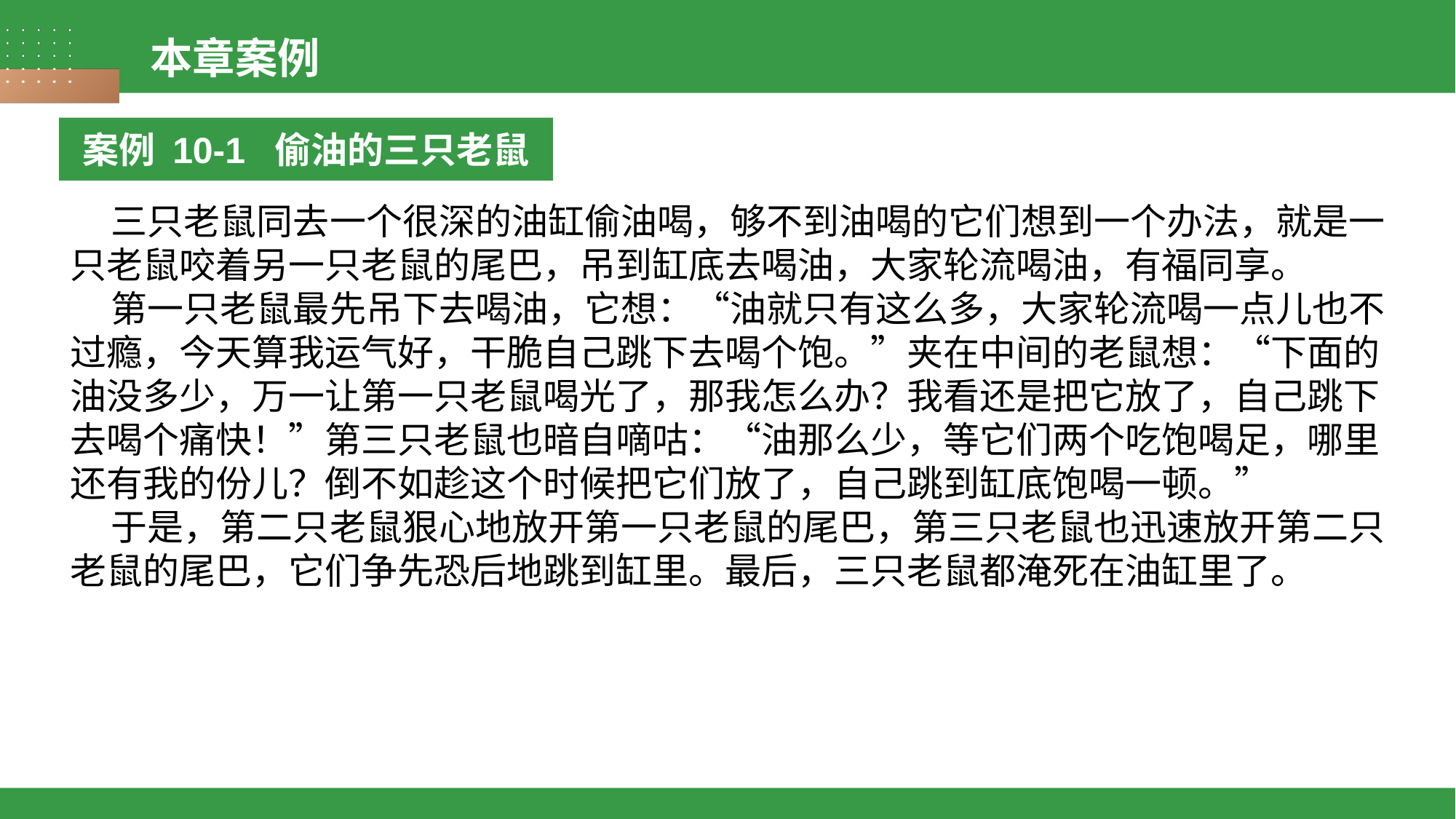

本章案例
案例 10-1  偷油的三只老鼠
    三只老鼠同去一个很深的油缸偷油喝，够不到油喝的它们想到一个办法，就是一只老鼠咬着另一只老鼠的尾巴，吊到缸底去喝油，大家轮流喝油，有福同享。
    第一只老鼠最先吊下去喝油，它想：“油就只有这么多，大家轮流喝一点儿也不过瘾，今天算我运气好，干脆自己跳下去喝个饱。”夹在中间的老鼠想：“下面的油没多少，万一让第一只老鼠喝光了，那我怎么办？我看还是把它放了，自己跳下去喝个痛快！”第三只老鼠也暗自嘀咕：“油那么少，等它们两个吃饱喝足，哪里还有我的份儿？倒不如趁这个时候把它们放了，自己跳到缸底饱喝一顿。”
    于是，第二只老鼠狠心地放开第一只老鼠的尾巴，第三只老鼠也迅速放开第二只老鼠的尾巴，它们争先恐后地跳到缸里。最后，三只老鼠都淹死在油缸里了。